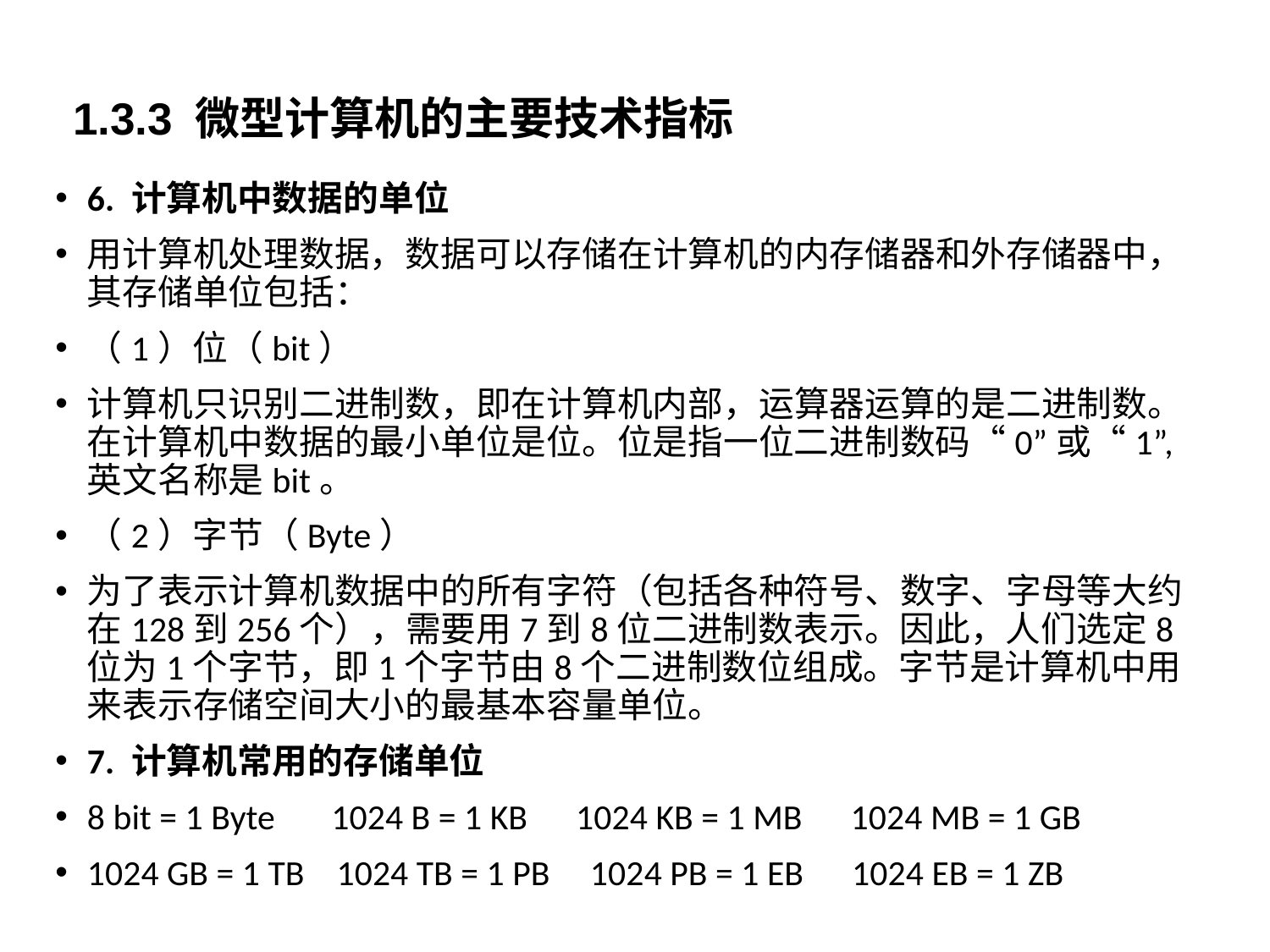

# 1.3.3 微型计算机的主要技术指标
6. 计算机中数据的单位
用计算机处理数据，数据可以存储在计算机的内存储器和外存储器中，其存储单位包括：
（1）位（bit）
计算机只识别二进制数，即在计算机内部，运算器运算的是二进制数。在计算机中数据的最小单位是位。位是指一位二进制数码“0”或“1”,英文名称是bit。
（2）字节（Byte）
为了表示计算机数据中的所有字符（包括各种符号、数字、字母等大约在128到256个），需要用7到8位二进制数表示。因此，人们选定8位为1个字节，即1个字节由8个二进制数位组成。字节是计算机中用来表示存储空间大小的最基本容量单位。
7. 计算机常用的存储单位
8 bit = 1 Byte       1024 B = 1 KB      1024 KB = 1 MB      1024 MB = 1 GB
1024 GB = 1 TB    1024 TB = 1 PB     1024 PB = 1 EB      1024 EB = 1 ZB